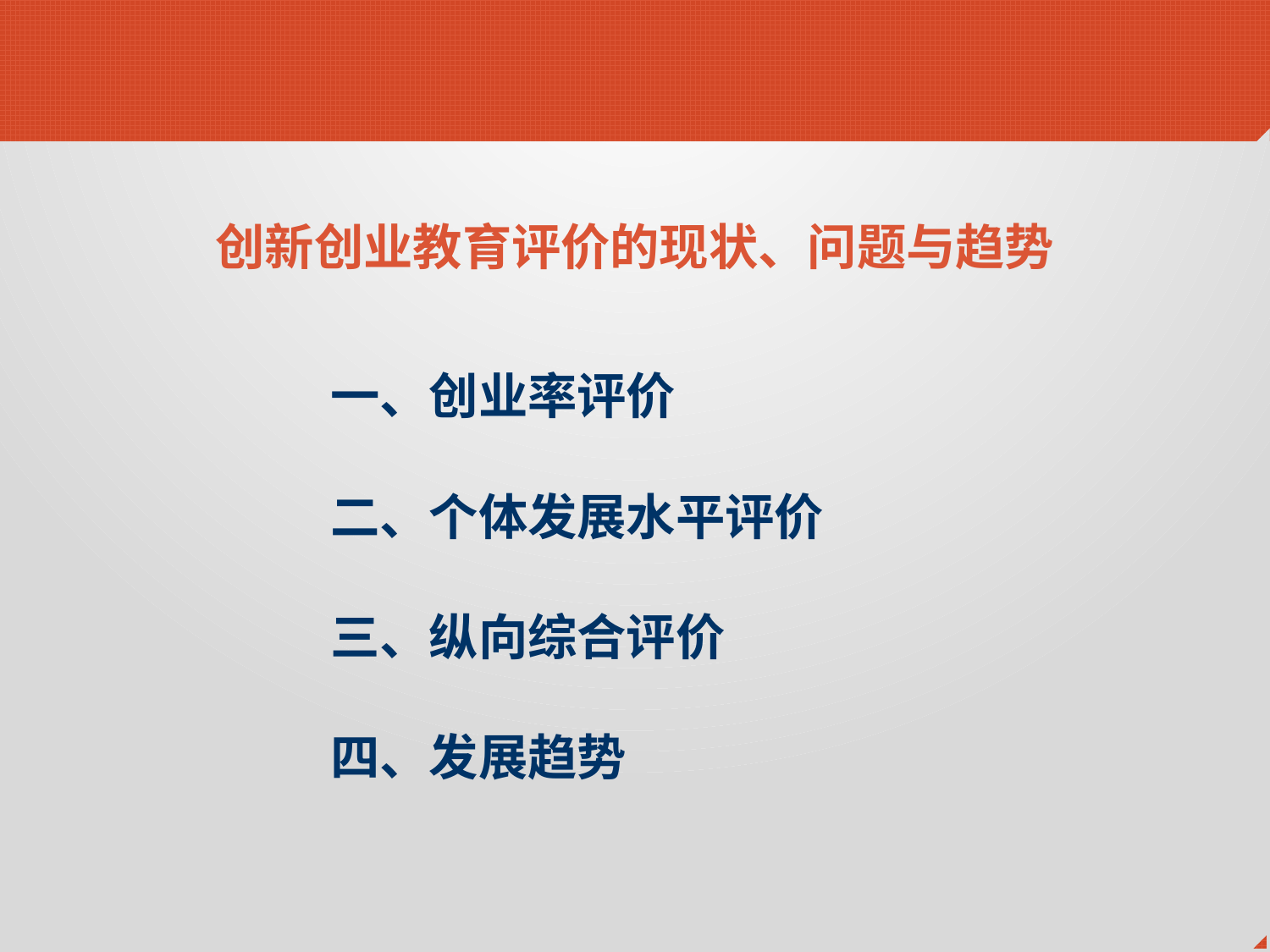

创新创业教育评价的现状、问题与趋势
一、创业率评价
二、个体发展水平评价
三、纵向综合评价
四、发展趋势